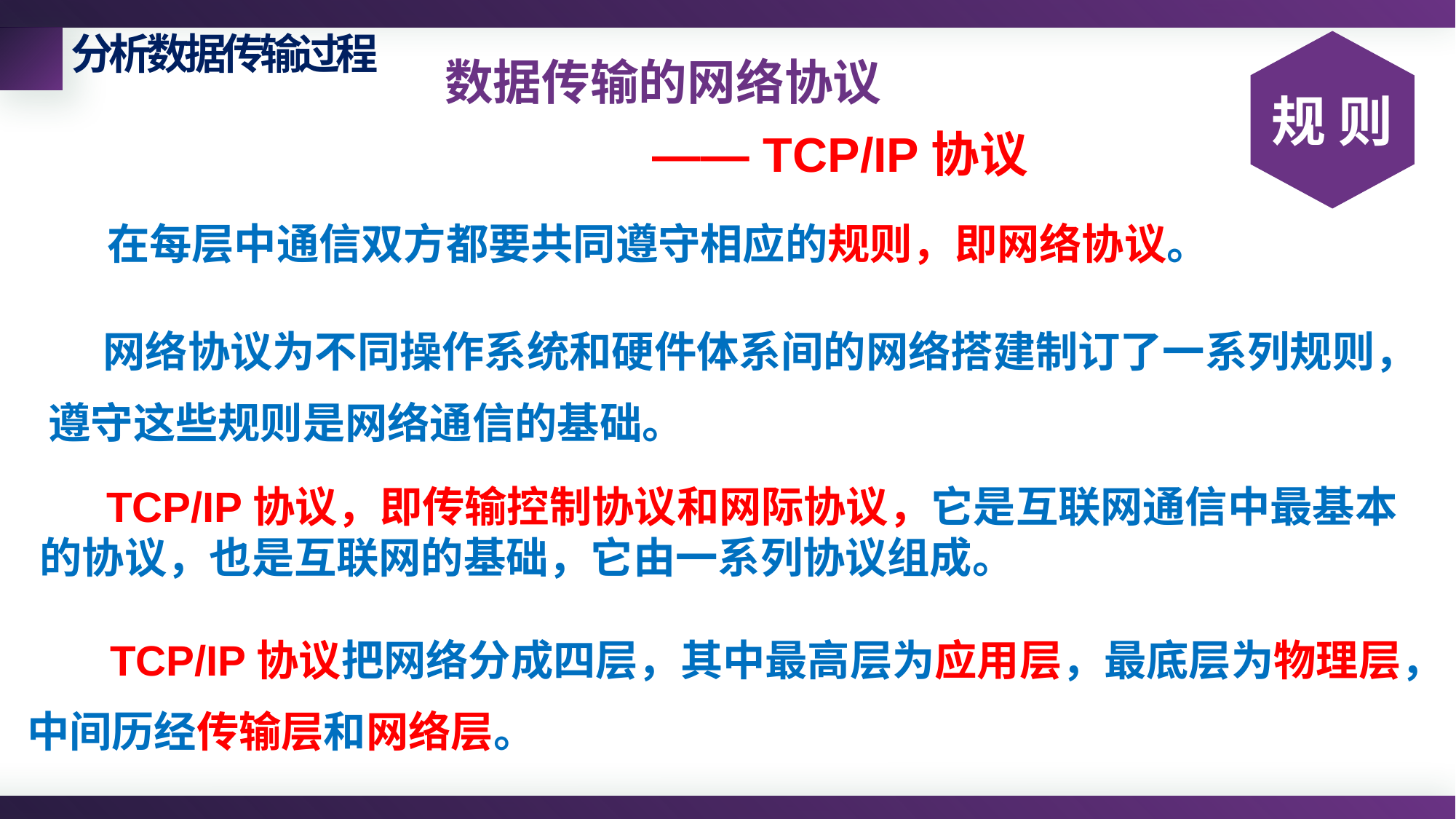

分析数据传输过程

规 则
数据传输的网络协议
      —— TCP/IP协议
在每层中通信双方都要共同遵守相应的规则，即网络协议。
网络协议为不同操作系统和硬件体系间的网络搭建制订了一系列规则，遵守这些规则是网络通信的基础。
 TCP/IP协议，即传输控制协议和网际协议，它是互联网通信中最基本的协议，也是互联网的基础，它由一系列协议组成。
       TCP/IP协议把网络分成四层，其中最高层为应用层，最底层为物理层，中间历经传输层和网络层。